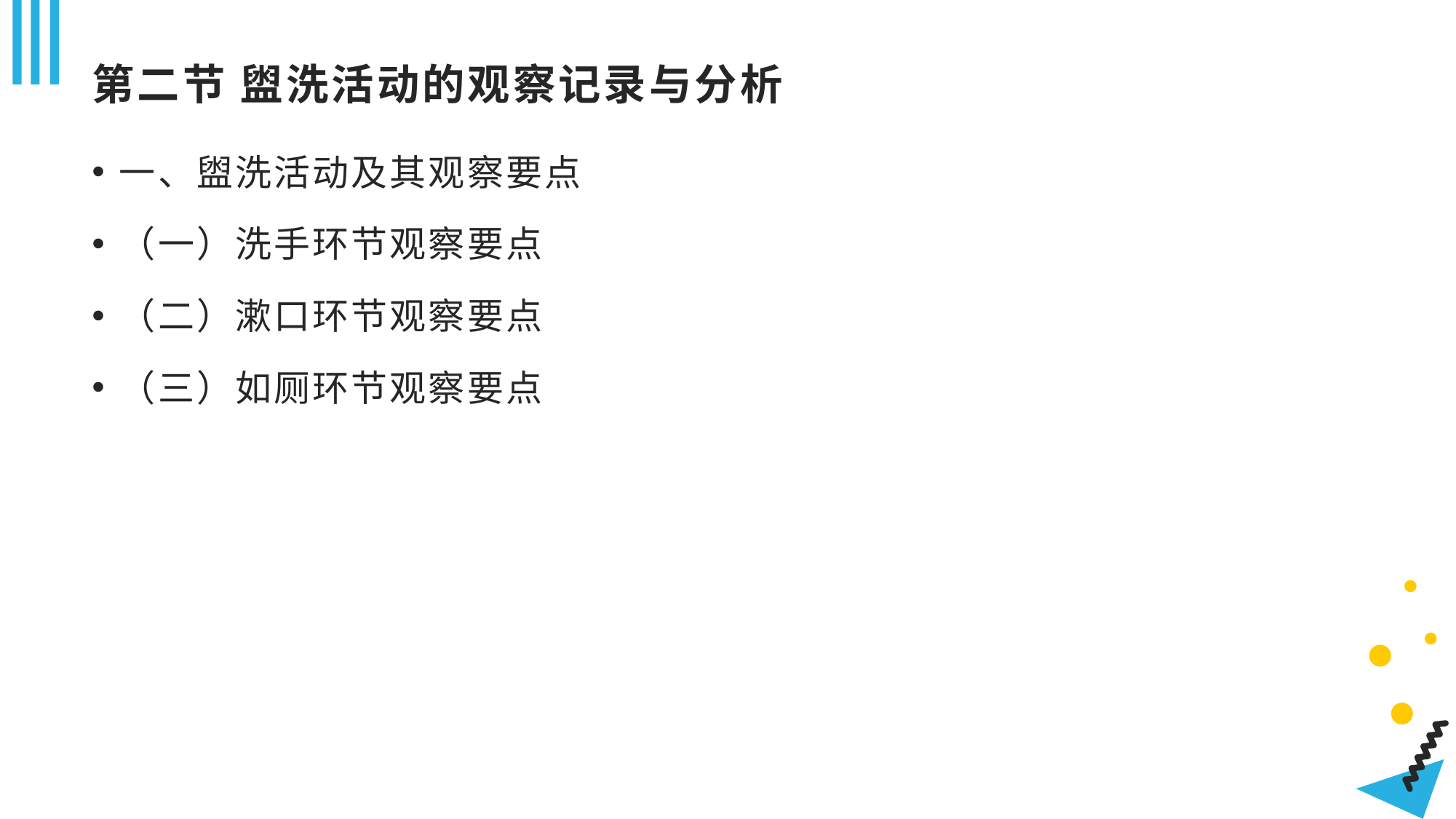

# 第二节 盥洗活动的观察记录与分析
一、盥洗活动及其观察要点
（一）洗手环节观察要点
（二）漱口环节观察要点
（三）如厕环节观察要点